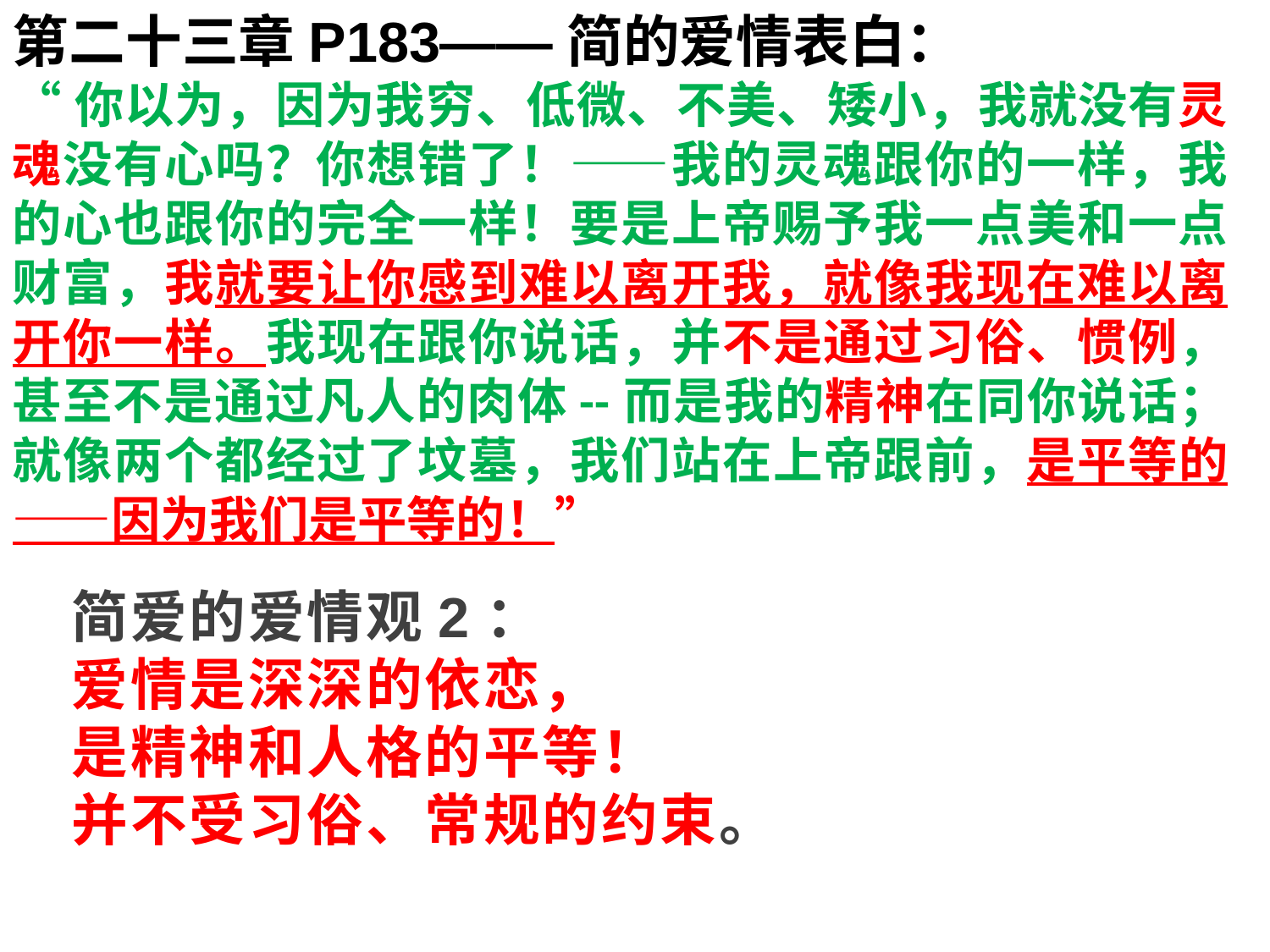

第二十三章P183——简的爱情表白：
“你以为，因为我穷、低微、不美、矮小，我就没有灵魂没有心吗？你想错了！——我的灵魂跟你的一样，我的心也跟你的完全一样！要是上帝赐予我一点美和一点财富，我就要让你感到难以离开我，就像我现在难以离开你一样。我现在跟你说话，并不是通过习俗、惯例，甚至不是通过凡人的肉体--而是我的精神在同你说话；就像两个都经过了坟墓，我们站在上帝跟前，是平等的——因为我们是平等的！”
简爱的爱情观2：
爱情是深深的依恋，
是精神和人格的平等！
并不受习俗、常规的约束。